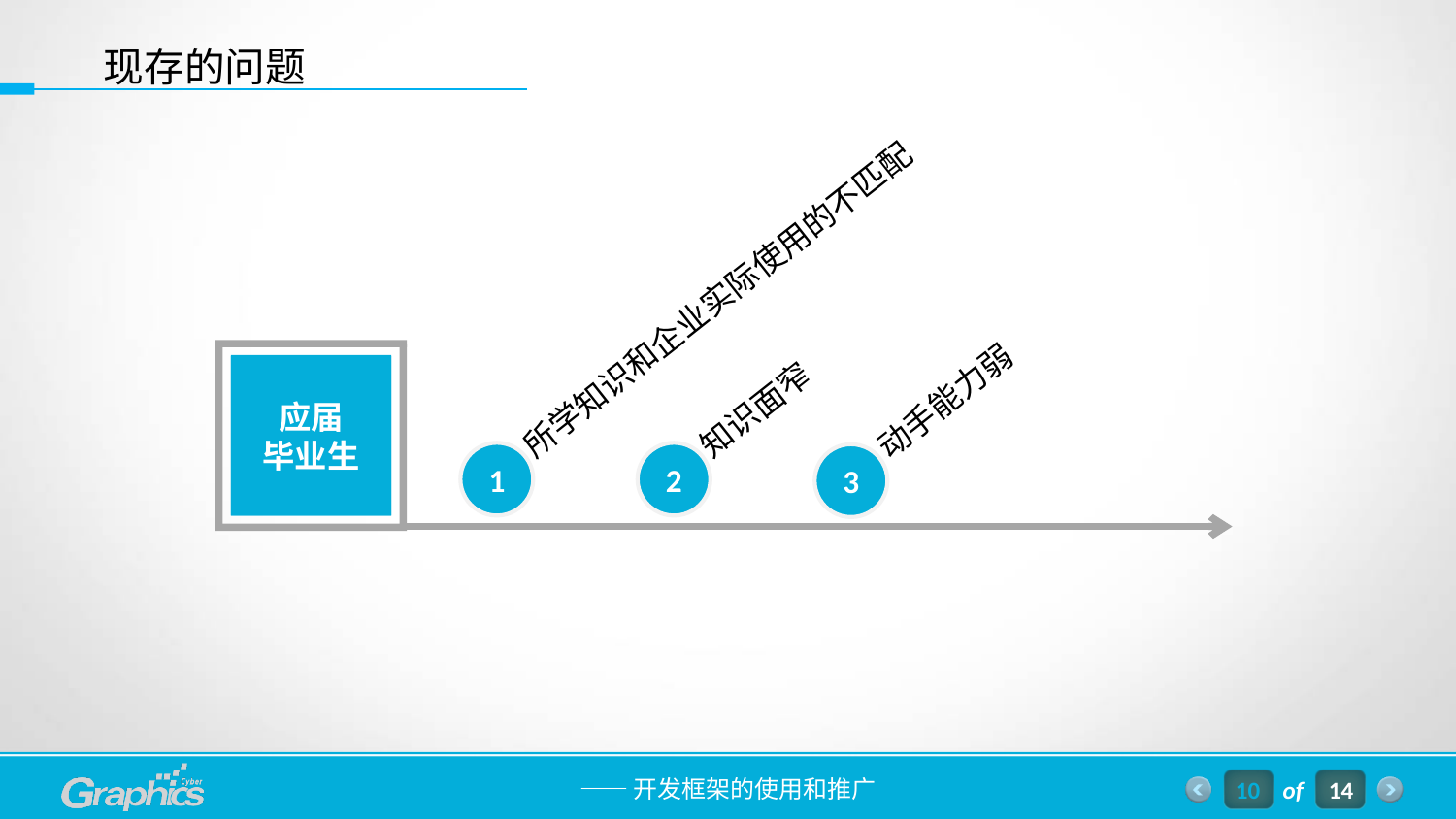

现存的问题

所学知识和企业实际使用的不匹配
1

培训机构
应届
毕业生
动手能力弱
3
知识面窄
2

10